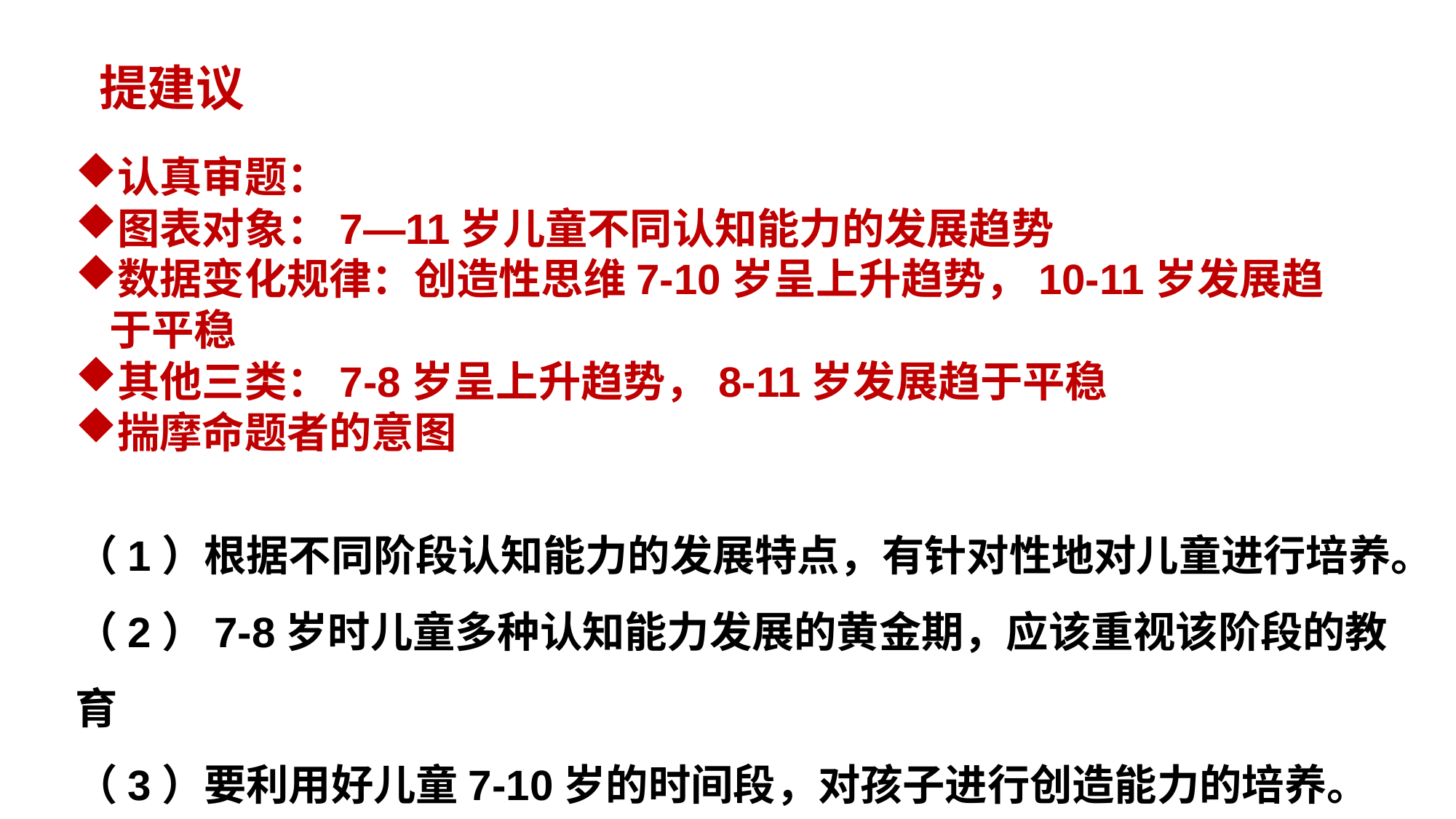

提建议
认真审题：
图表对象：7—11岁儿童不同认知能力的发展趋势
数据变化规律：创造性思维7-10岁呈上升趋势，10-11岁发展趋于平稳
其他三类：7-8岁呈上升趋势，8-11岁发展趋于平稳
揣摩命题者的意图
（1）根据不同阶段认知能力的发展特点，有针对性地对儿童进行培养。
（2）7-8岁时儿童多种认知能力发展的黄金期，应该重视该阶段的教育
（3）要利用好儿童7-10岁的时间段，对孩子进行创造能力的培养。